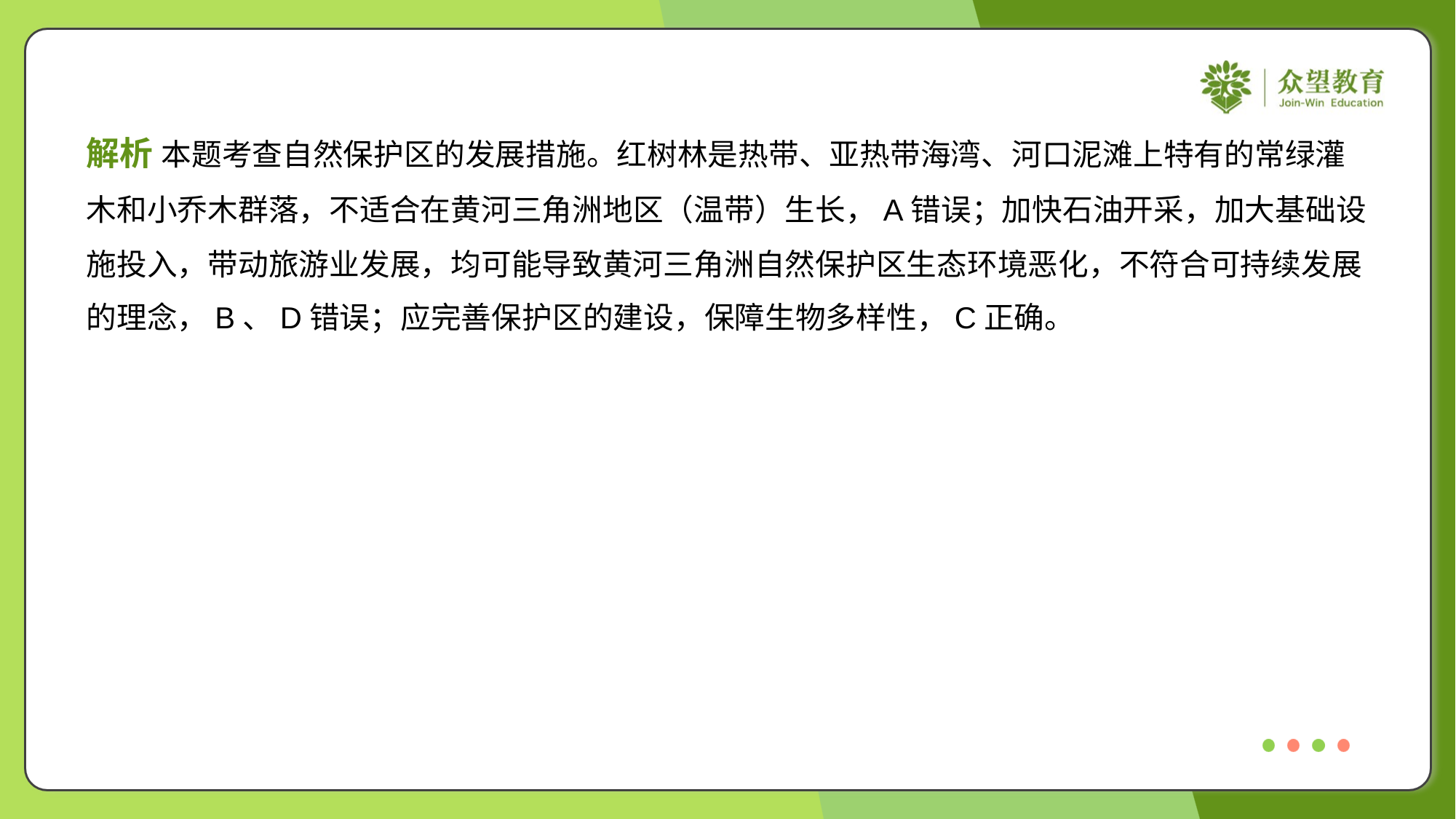

解析 本题考查自然保护区的发展措施。红树林是热带、亚热带海湾、河口泥滩上特有的常绿灌
木和小乔木群落，不适合在黄河三角洲地区（温带）生长，A错误；加快石油开采，加大基础设
施投入，带动旅游业发展，均可能导致黄河三角洲自然保护区生态环境恶化，不符合可持续发展
的理念，B、D错误；应完善保护区的建设，保障生物多样性，C正确。